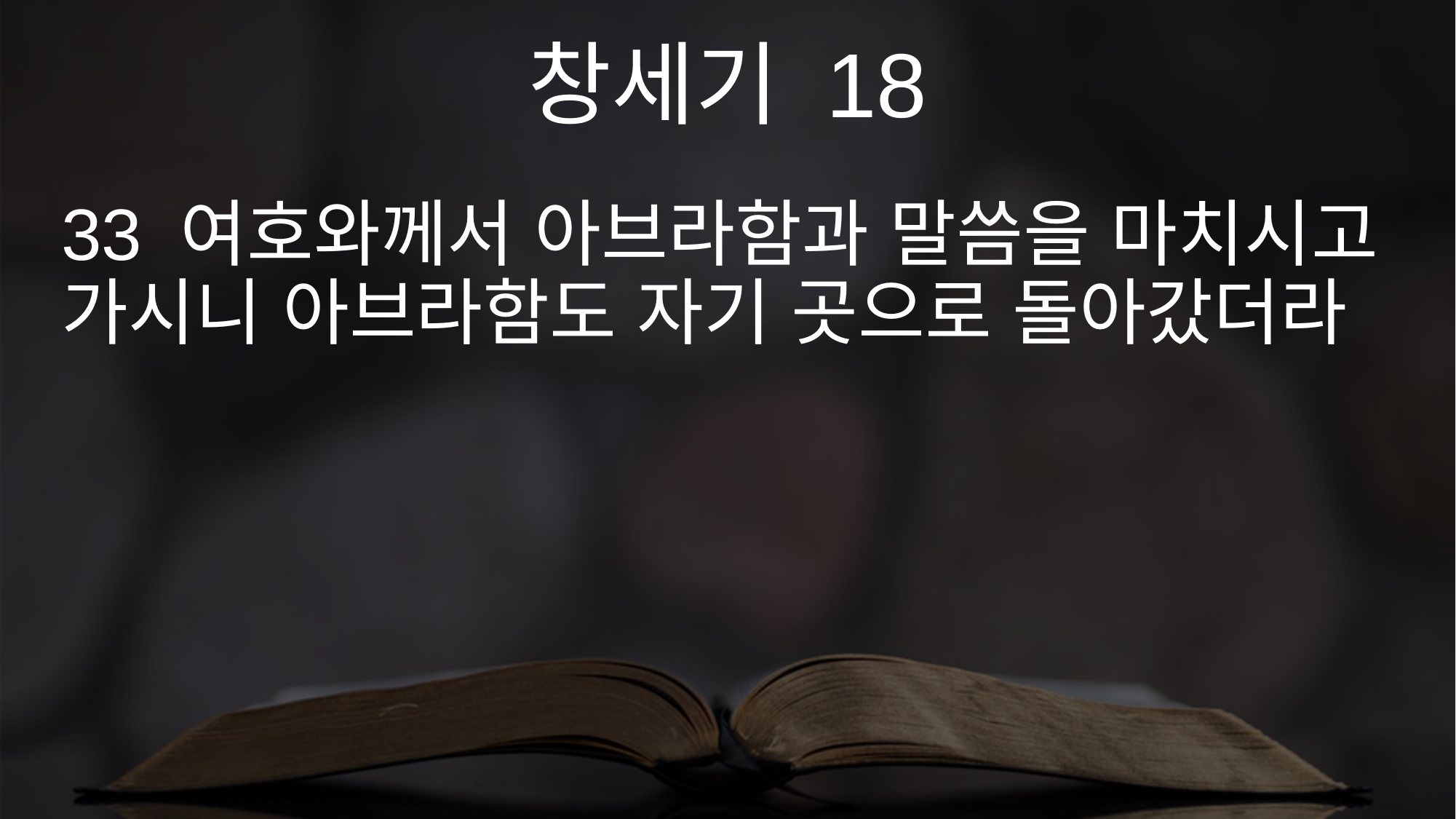

창세기 18
33 여호와께서 아브라함과 말씀을 마치시고 가시니 아브라함도 자기 곳으로 돌아갔더라